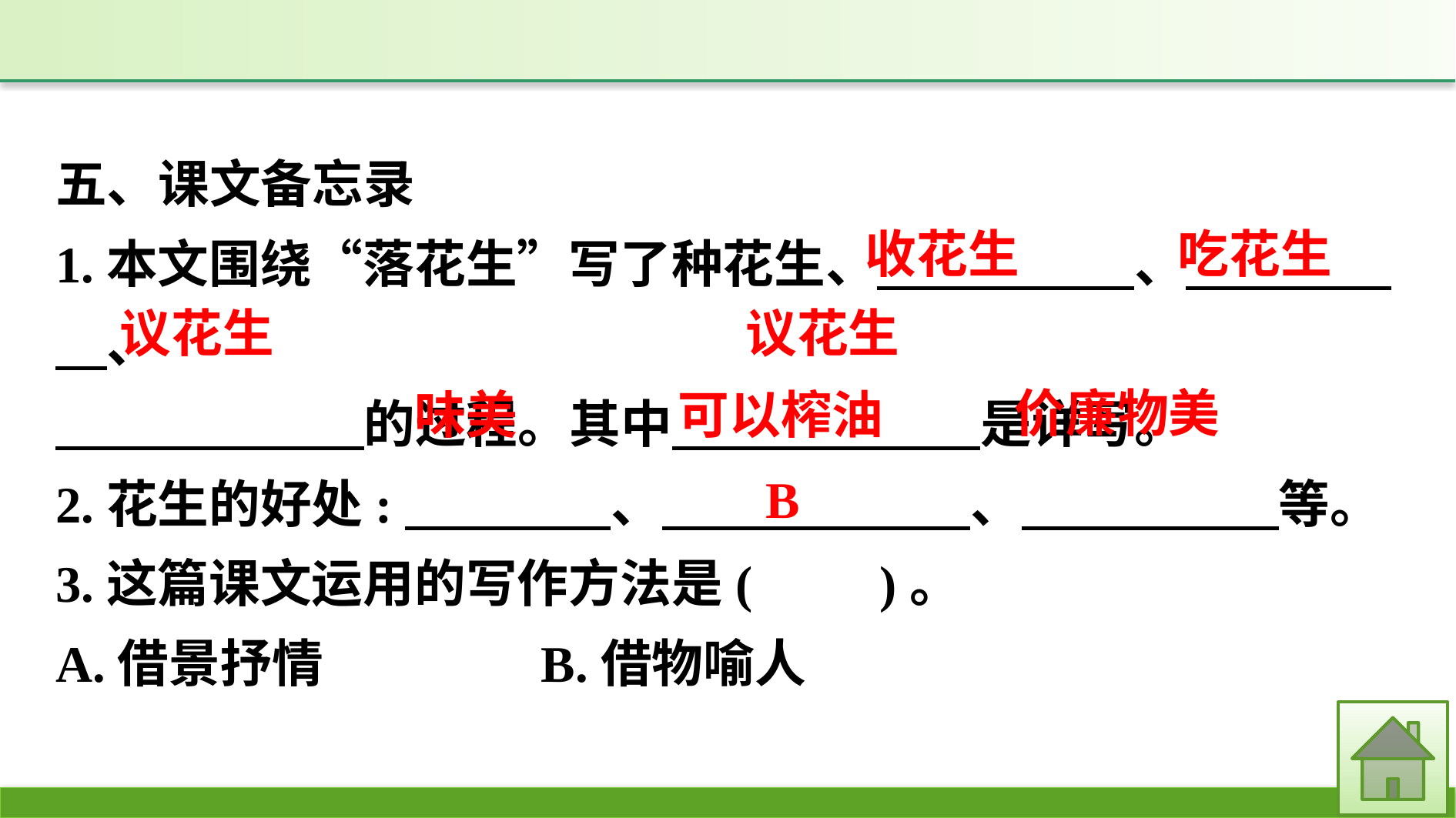

五、课文备忘录
1.本文围绕“落花生”写了种花生、　　　　　、　　　　　、
　　　　　　的过程。其中　　　　　　是详写。
2.花生的好处:　　　　、　　　　　　、　　　　　等。
3.这篇课文运用的写作方法是(　　)。
A.借景抒情　　　　B.借物喻人
吃花生
收花生
议花生
议花生
价廉物美
可以榨油
味美
B